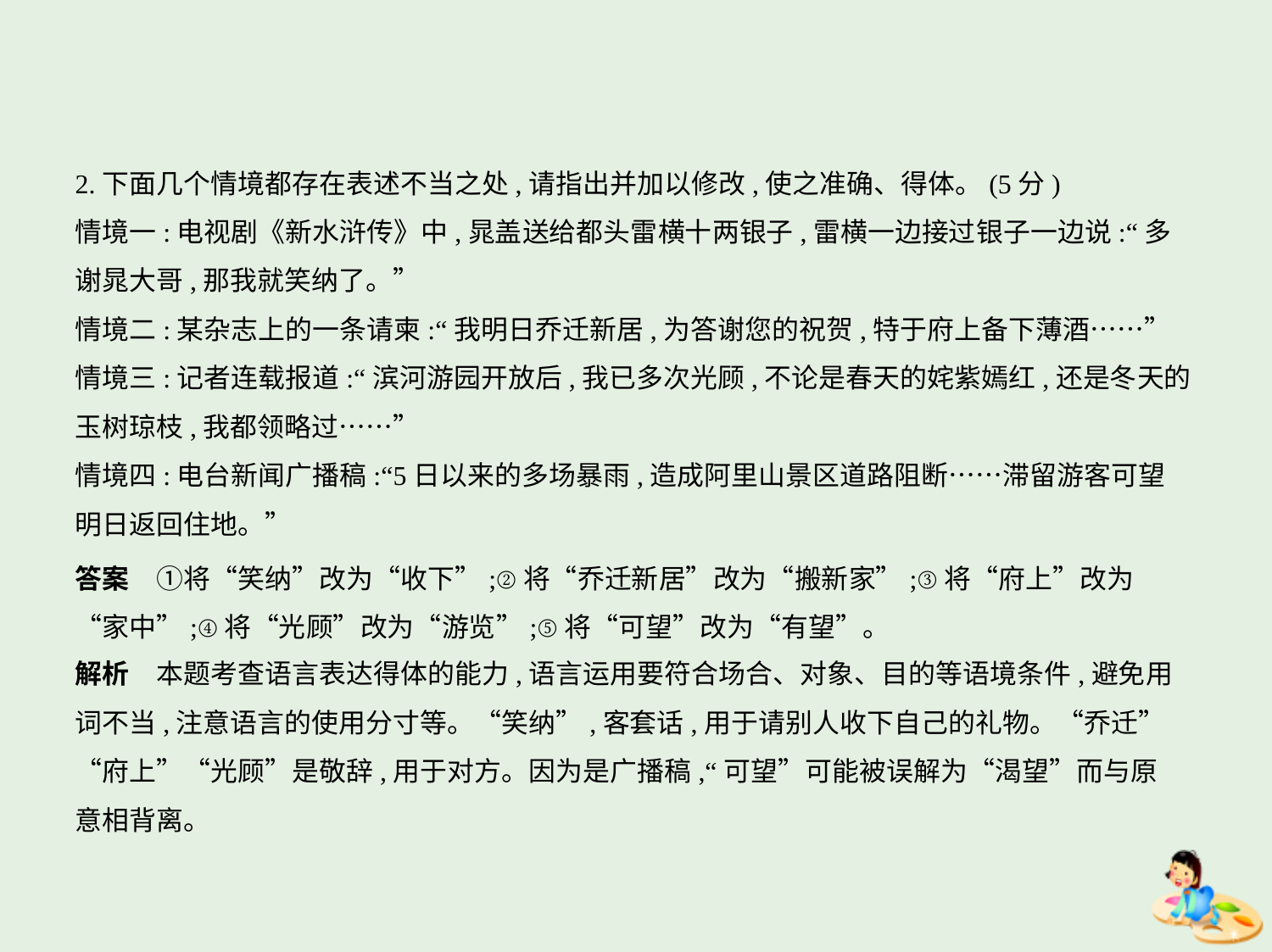

2.下面几个情境都存在表述不当之处,请指出并加以修改,使之准确、得体。(5分)
情境一:电视剧《新水浒传》中,晁盖送给都头雷横十两银子,雷横一边接过银子一边说:“多
谢晁大哥,那我就笑纳了。”
情境二:某杂志上的一条请柬:“我明日乔迁新居,为答谢您的祝贺,特于府上备下薄酒……”
情境三:记者连载报道:“滨河游园开放后,我已多次光顾,不论是春天的姹紫嫣红,还是冬天的
玉树琼枝,我都领略过……”
情境四:电台新闻广播稿:“5日以来的多场暴雨,造成阿里山景区道路阻断……滞留游客可望
明日返回住地。”
答案　①将“笑纳”改为“收下”;②将“乔迁新居”改为“搬新家”;③将“府上”改为
“家中”;④将“光顾”改为“游览”;⑤将“可望”改为“有望”。
解析　本题考查语言表达得体的能力,语言运用要符合场合、对象、目的等语境条件,避免用
词不当,注意语言的使用分寸等。“笑纳”,客套话,用于请别人收下自己的礼物。“乔迁”
“府上”“光顾”是敬辞,用于对方。因为是广播稿,“可望”可能被误解为“渴望”而与原
意相背离。